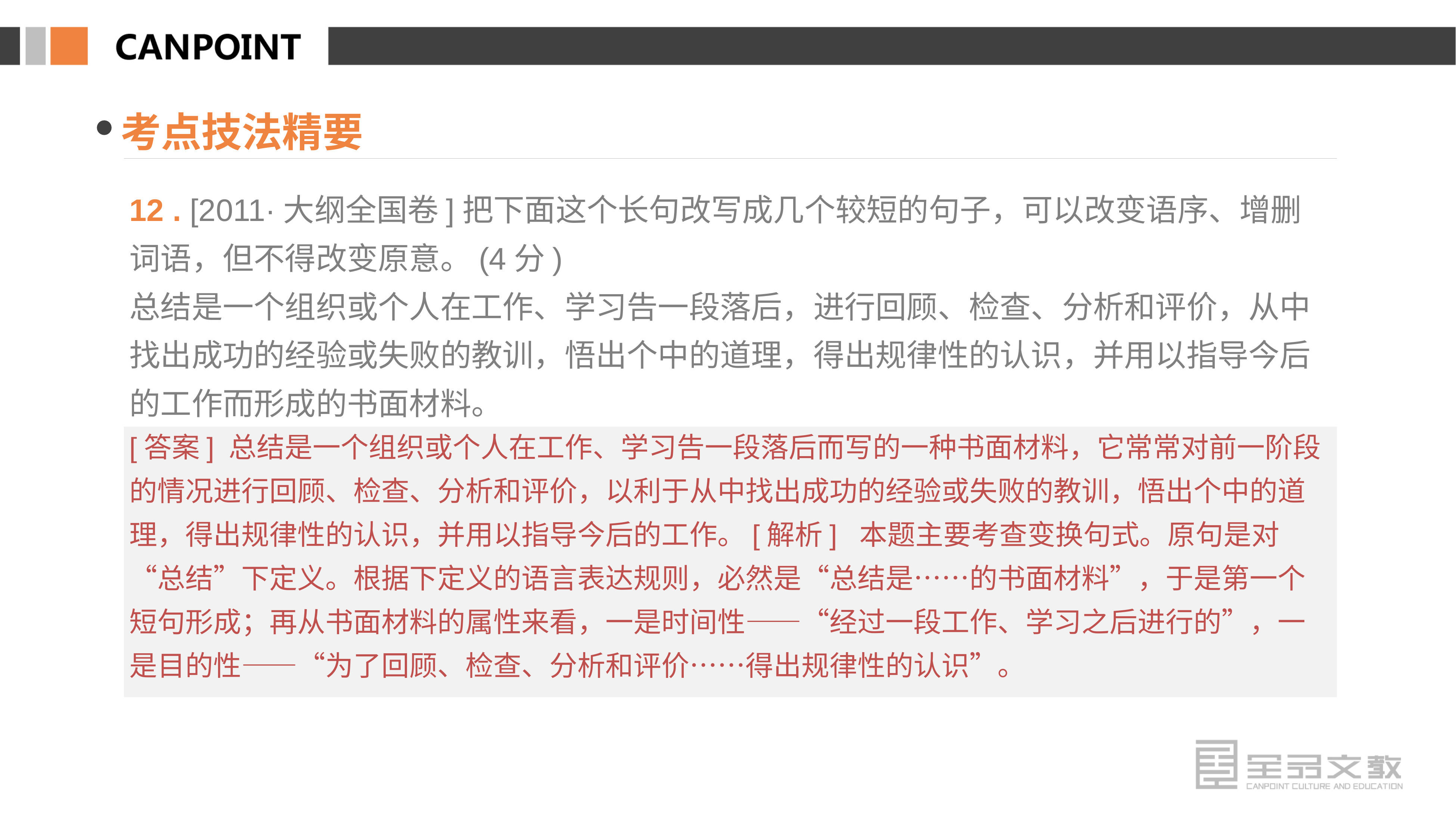

考点技法精要

12 . [2011·大纲全国卷]把下面这个长句改写成几个较短的句子，可以改变语序、增删词语，但不得改变原意。(4分)
总结是一个组织或个人在工作、学习告一段落后，进行回顾、检查、分析和评价，从中找出成功的经验或失败的教训，悟出个中的道理，得出规律性的认识，并用以指导今后的工作而形成的书面材料。
[答案] 总结是一个组织或个人在工作、学习告一段落后而写的一种书面材料，它常常对前一阶段的情况进行回顾、检查、分析和评价，以利于从中找出成功的经验或失败的教训，悟出个中的道理，得出规律性的认识，并用以指导今后的工作。[解析]  本题主要考查变换句式。原句是对“总结”下定义。根据下定义的语言表达规则，必然是“总结是……的书面材料”，于是第一个短句形成；再从书面材料的属性来看，一是时间性——“经过一段工作、学习之后进行的”，一是目的性——“为了回顾、检查、分析和评价……得出规律性的认识”。